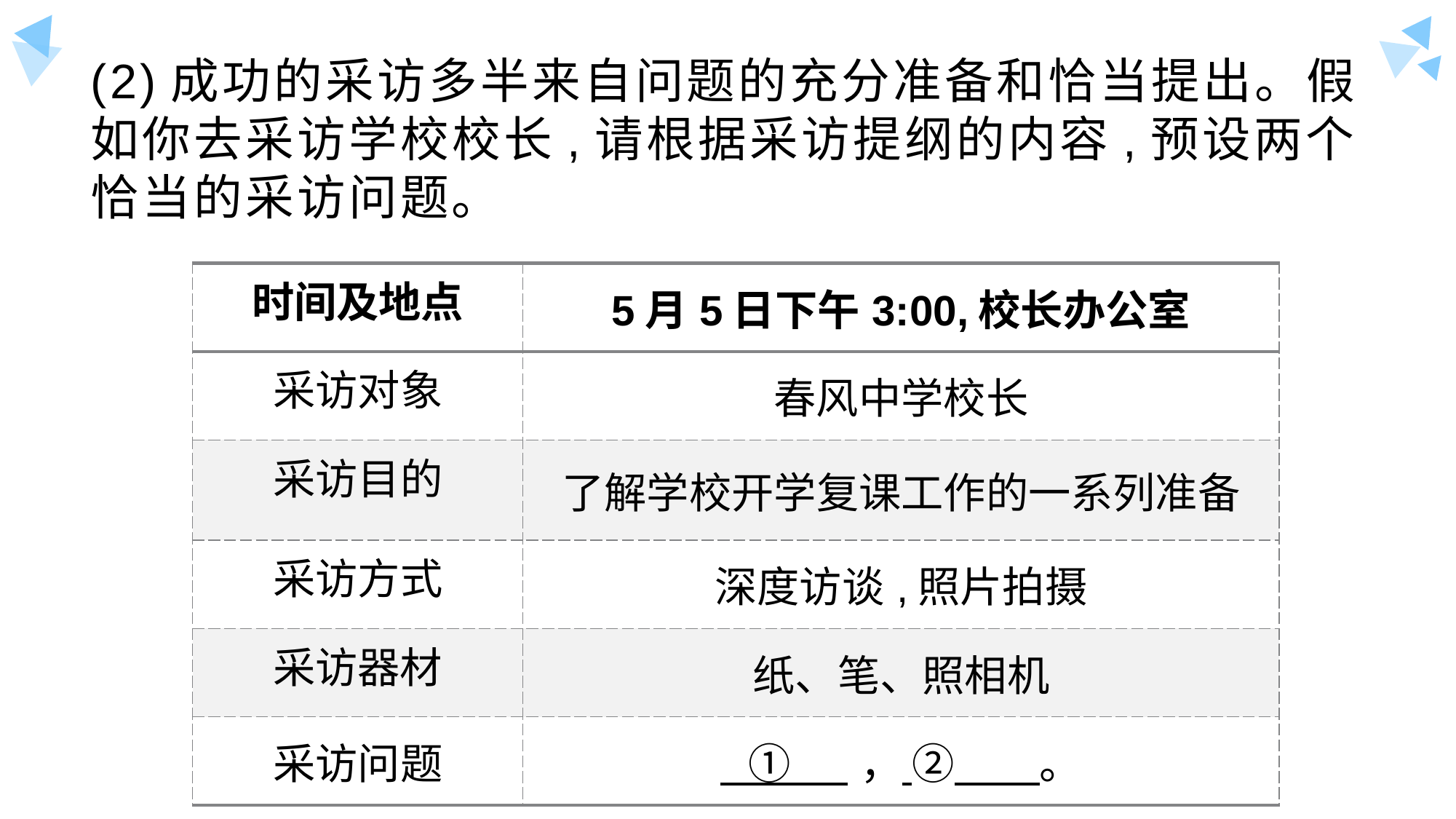

# (2)成功的采访多半来自问题的充分准备和恰当提出。假如你去采访学校校长,请根据采访提纲的内容,预设两个恰当的采访问题。
| 时间及地点 | 5月5日下午3:00,校长办公室 |
| --- | --- |
| 采访对象 | 春风中学校长 |
| 采访目的 | 了解学校开学复课工作的一系列准备 |
| 采访方式 | 深度访谈,照片拍摄 |
| 采访器材 | 纸、笔、照相机 |
| 采访问题 | ① ， ② 。 |